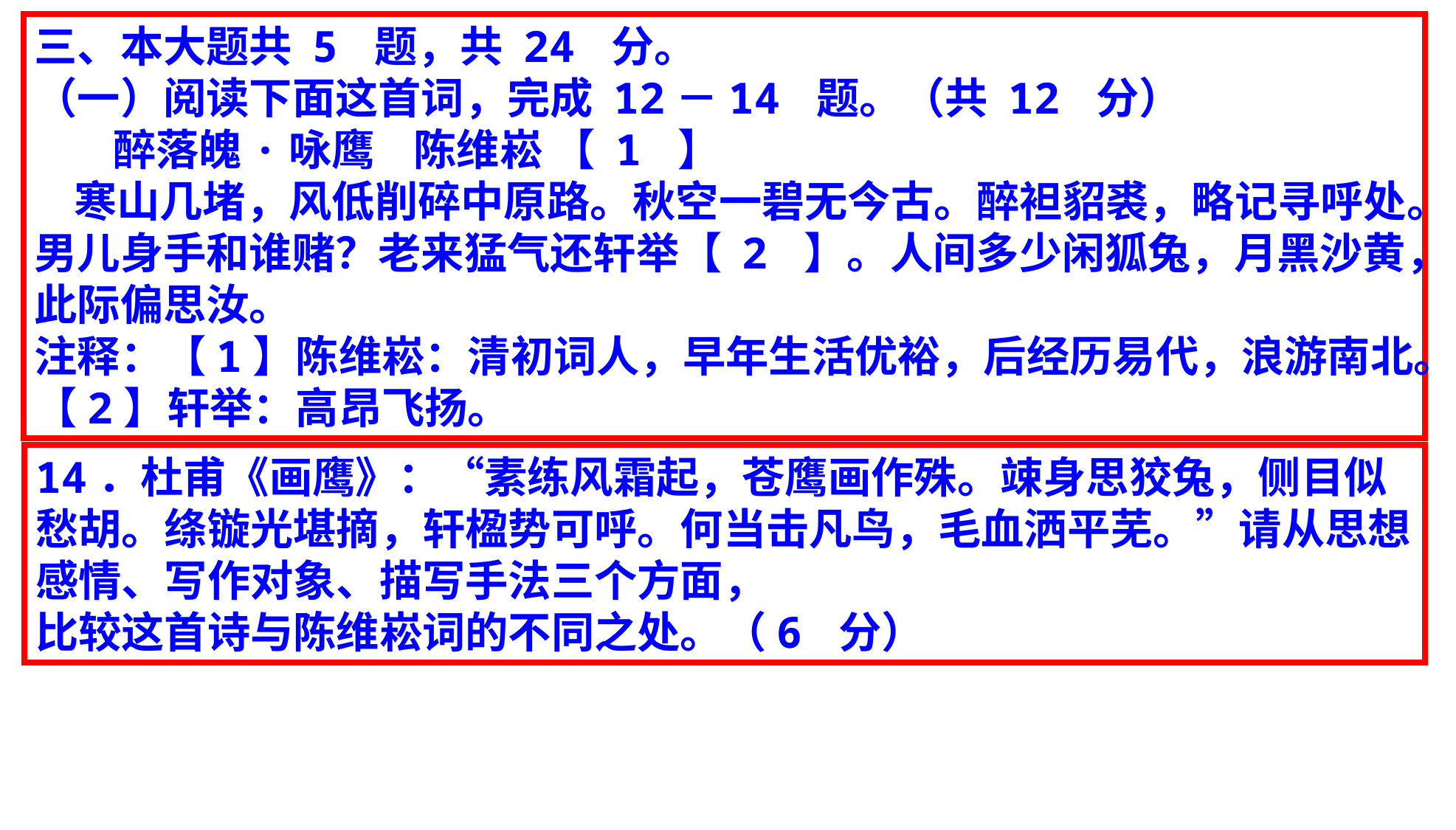

三、本大题共 5 题，共 24 分。
（一）阅读下面这首词，完成 12－14 题。（共 12 分）
       醉落魄·咏鹰    陈维崧 【 1 】
   寒山几堵，风低削碎中原路。秋空一碧无今古。醉袒貂裘，略记寻呼处。男儿身手和谁赌？老来猛气还轩举【 2 】。人间多少闲狐兔，月黑沙黄，此际偏思汝。
注释：【1】陈维崧：清初词人，早年生活优裕，后经历易代，浪游南北。【2】轩举：高昂飞扬。
14．杜甫《画鹰》：“素练风霜起，苍鹰画作殊。竦身思狡兔，侧目似愁胡。绦镟光堪摘，轩楹势可呼。何当击凡鸟，毛血洒平芜。”请从思想感情、写作对象、描写手法三个方面，
比较这首诗与陈维崧词的不同之处。（6 分）